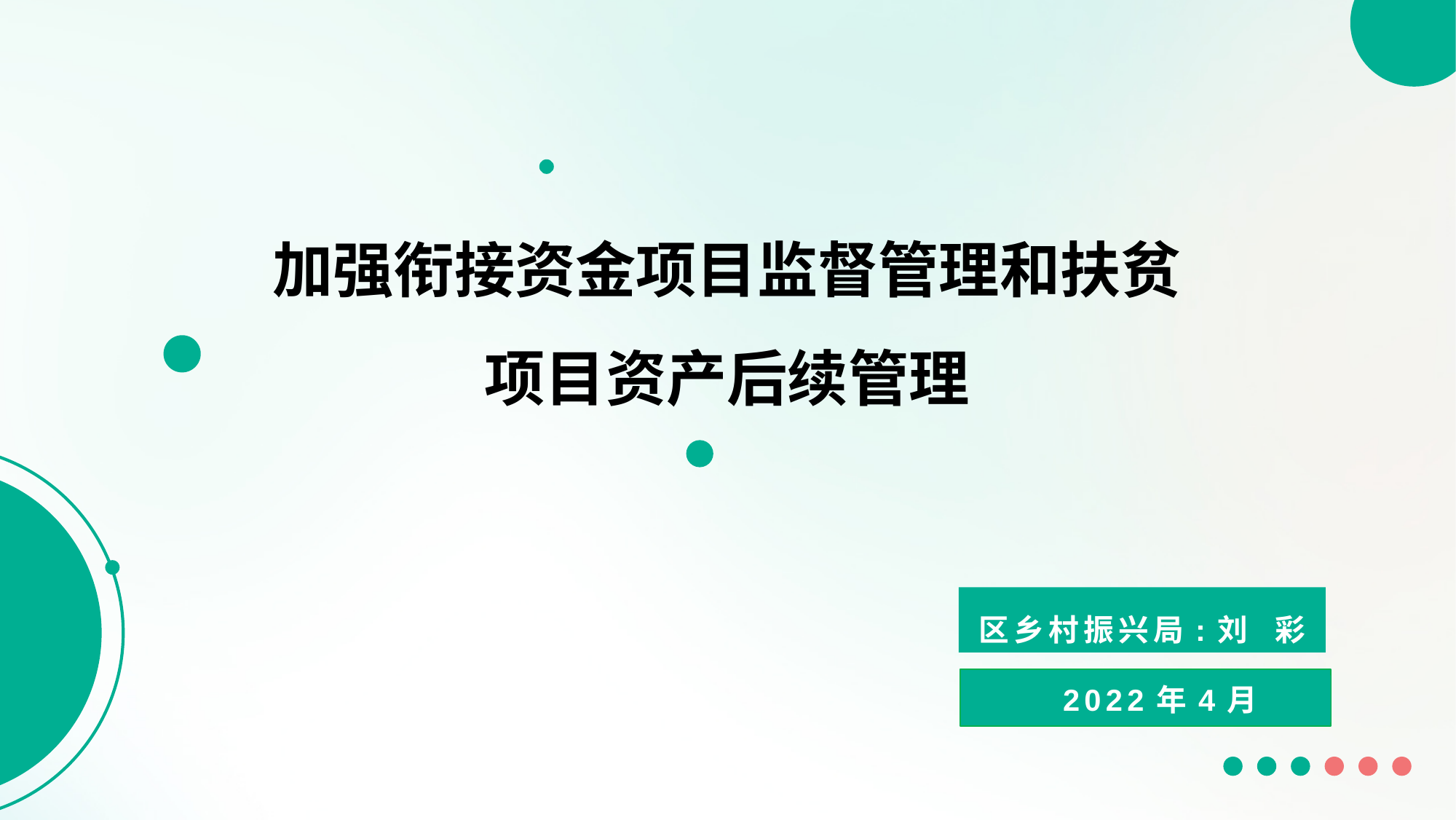

加强衔接资金项目监督管理和扶贫
项目资产后续管理

区乡村振兴局:刘  彩

2022年4月